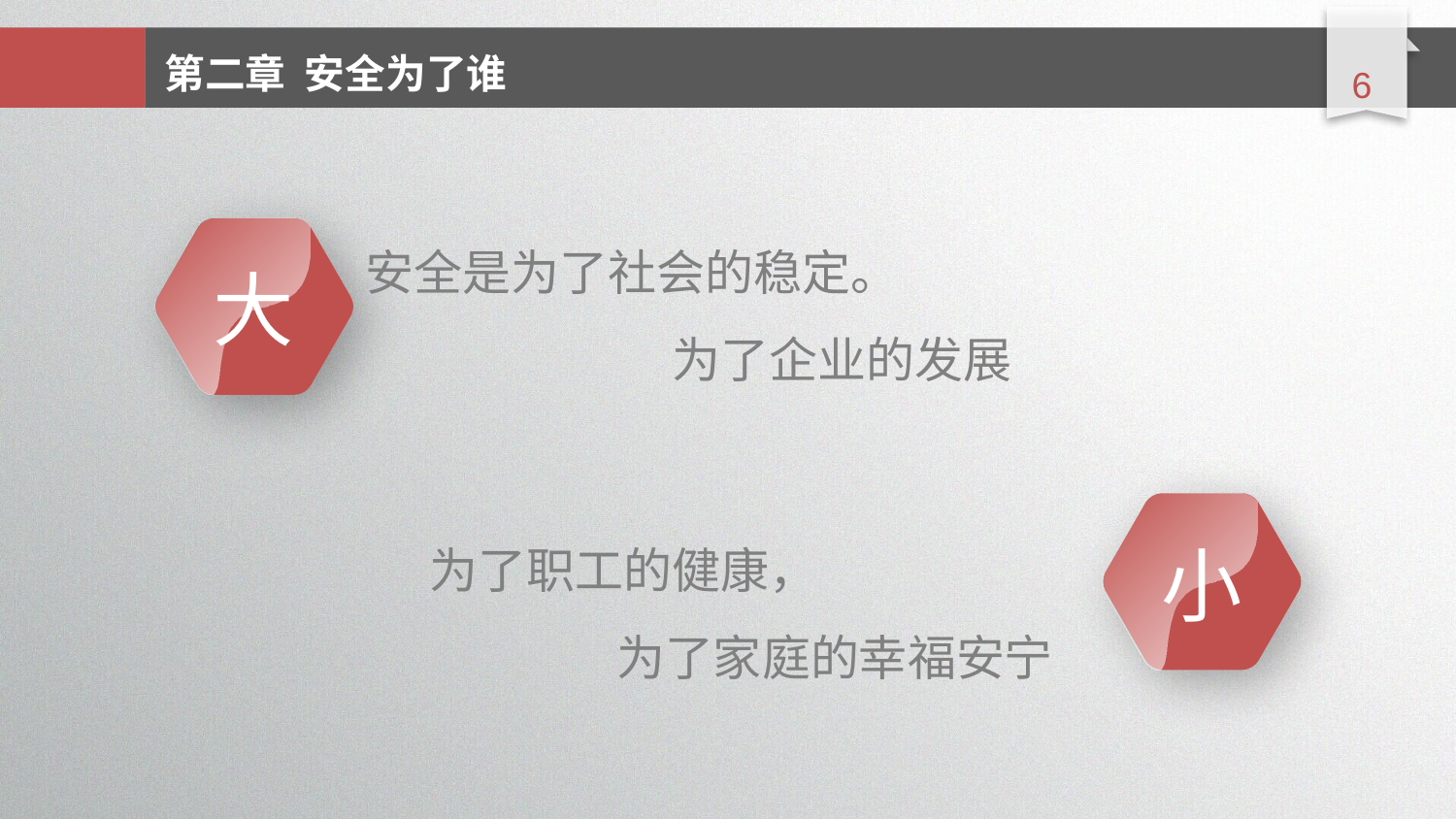

延时符
第二章  安全为了谁
安全是为了社会的稳定。
                           为了企业的发展

大

小
为了职工的健康，
                为了家庭的幸福安宁